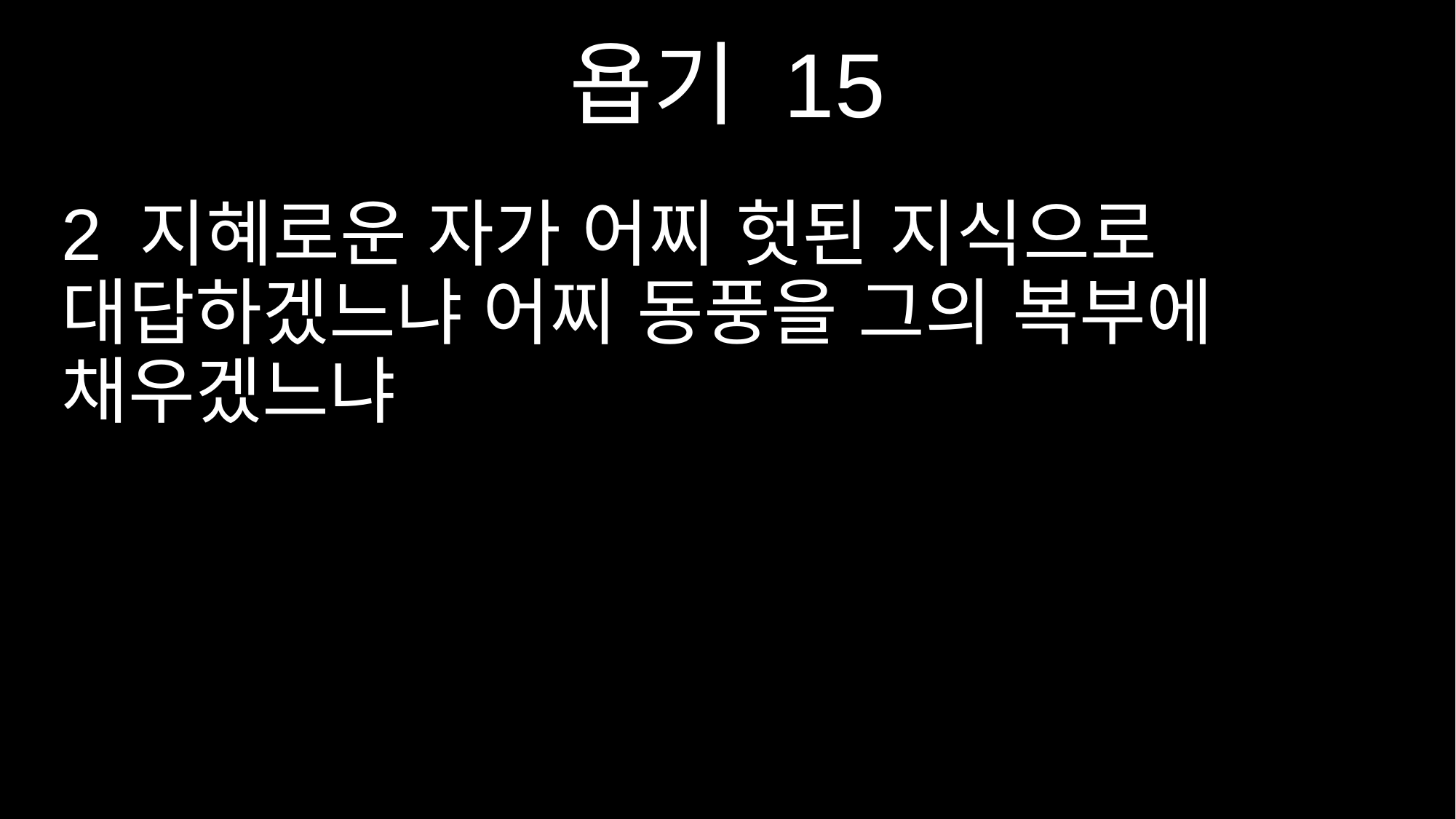

욥기 15
2 지혜로운 자가 어찌 헛된 지식으로 대답하겠느냐 어찌 동풍을 그의 복부에 채우겠느냐